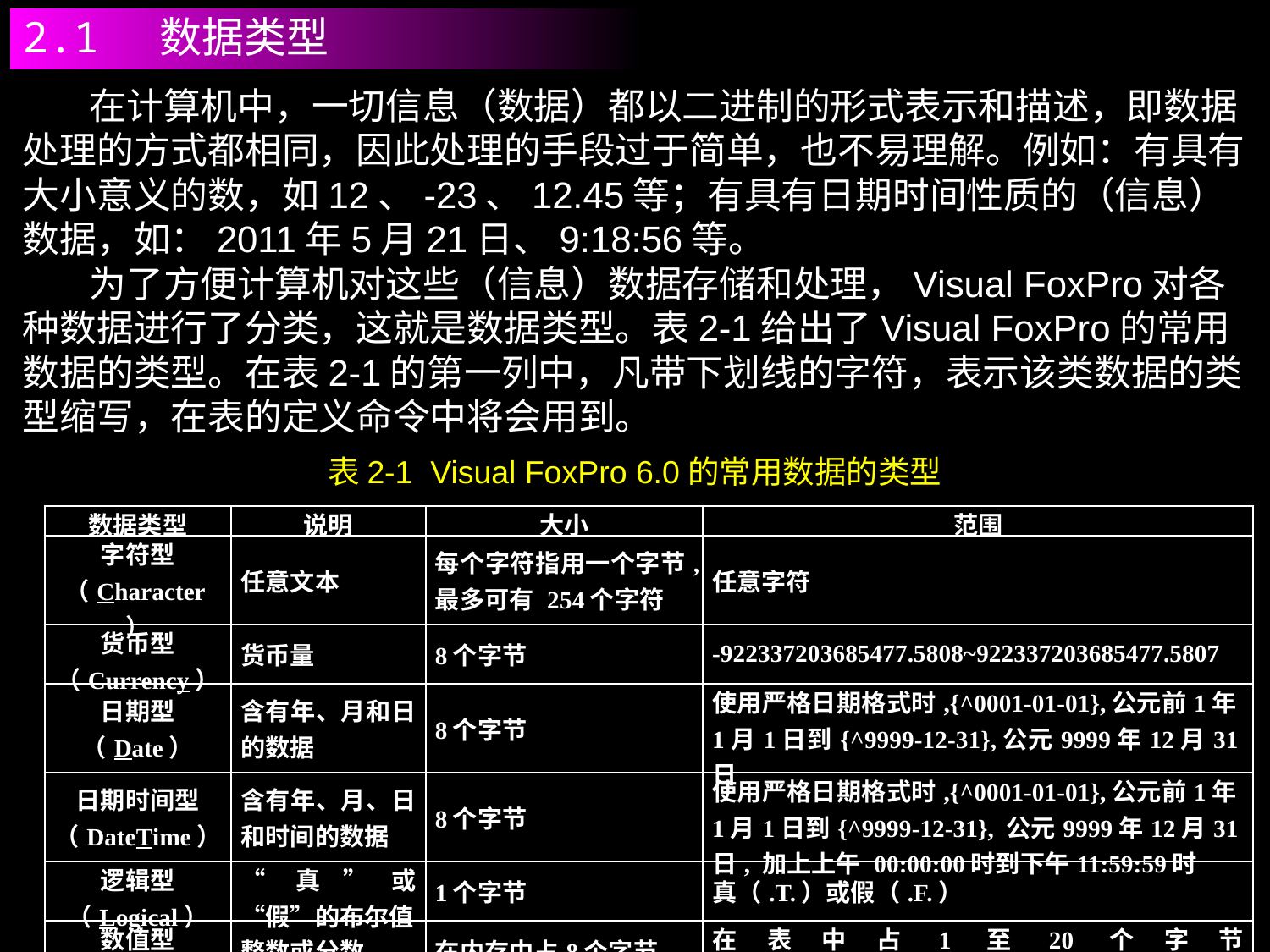

2.1  数据类型
       在计算机中，一切信息（数据）都以二进制的形式表示和描述，即数据处理的方式都相同，因此处理的手段过于简单，也不易理解。例如：有具有大小意义的数，如12、-23、12.45等；有具有日期时间性质的（信息）数据，如：2011年5月21日、9:18:56等。
       为了方便计算机对这些（信息）数据存储和处理，Visual FoxPro对各种数据进行了分类，这就是数据类型。表2-1给出了Visual FoxPro的常用数据的类型。在表2-1的第一列中，凡带下划线的字符，表示该类数据的类型缩写，在表的定义命令中将会用到。
表2-1  Visual FoxPro 6.0的常用数据的类型
| 数据类型 | 说明 | 大小 | 范围 |
| --- | --- | --- | --- |
| 字符型 （Character） | 任意文本 | 每个字符指用一个字节,最多可有 254个字符 | 任意字符 |
| 货币型 （Currency） | 货币量 | 8个字节 | -922337203685477.5808~922337203685477.5807 |
| 日期型（Date） | 含有年、月和日的数据 | 8个字节 | 使用严格日期格式时,{^0001-01-01},公元前1年1月1日到{^9999-12-31},公元9999年12月31日 |
| 日期时间型 （DateTime） | 含有年、月、日和时间的数据 | 8个字节 | 使用严格日期格式时,{^0001-01-01},公元前1年1月1日到{^9999-12-31}, 公元9999年12月31日, 加上上午 00:00:00时到下午11:59:59时 |
| 逻辑型 （Logical） | “真”或“假”的布尔值 | 1个字节 | 真（.T.）或假（.F.） |
| 数值型 （Numeric） | 整数或分数 | 在内存中占8个字节 | 在表中占1至20个字节从.9999999999E+19~.9999999999E+20 |